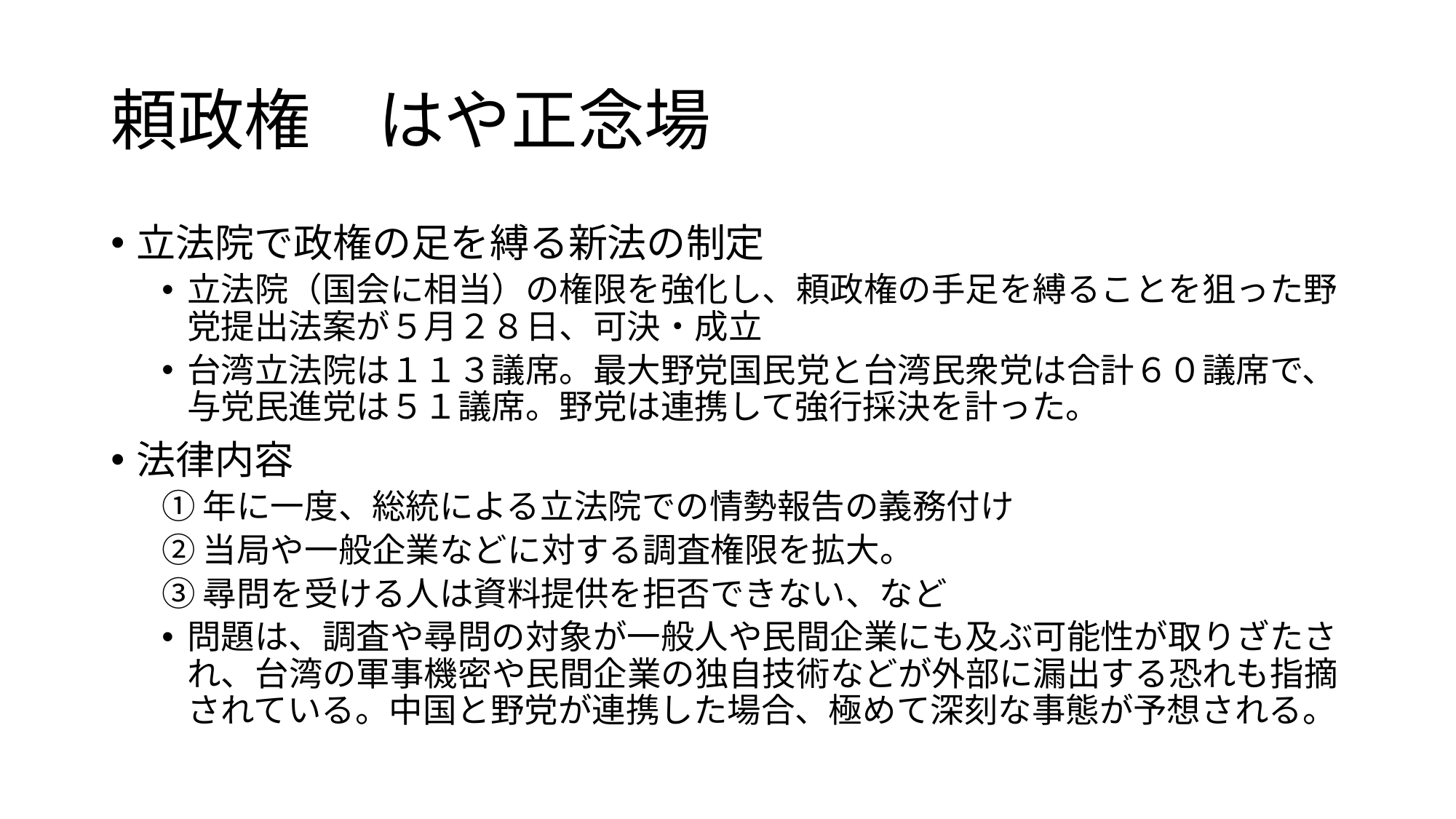

# 頼政権　はや正念場
立法院で政権の足を縛る新法の制定
立法院（国会に相当）の権限を強化し、頼政権の手足を縛ることを狙った野党提出法案が５月２８日、可決・成立
台湾立法院は１１３議席。最大野党国民党と台湾民衆党は合計６０議席で、与党民進党は５１議席。野党は連携して強行採決を計った。
法律内容
①年に一度、総統による立法院での情勢報告の義務付け
②当局や一般企業などに対する調査権限を拡大。
③尋問を受ける人は資料提供を拒否できない、など
問題は、調査や尋問の対象が一般人や民間企業にも及ぶ可能性が取りざたされ、台湾の軍事機密や民間企業の独自技術などが外部に漏出する恐れも指摘されている。中国と野党が連携した場合、極めて深刻な事態が予想される。